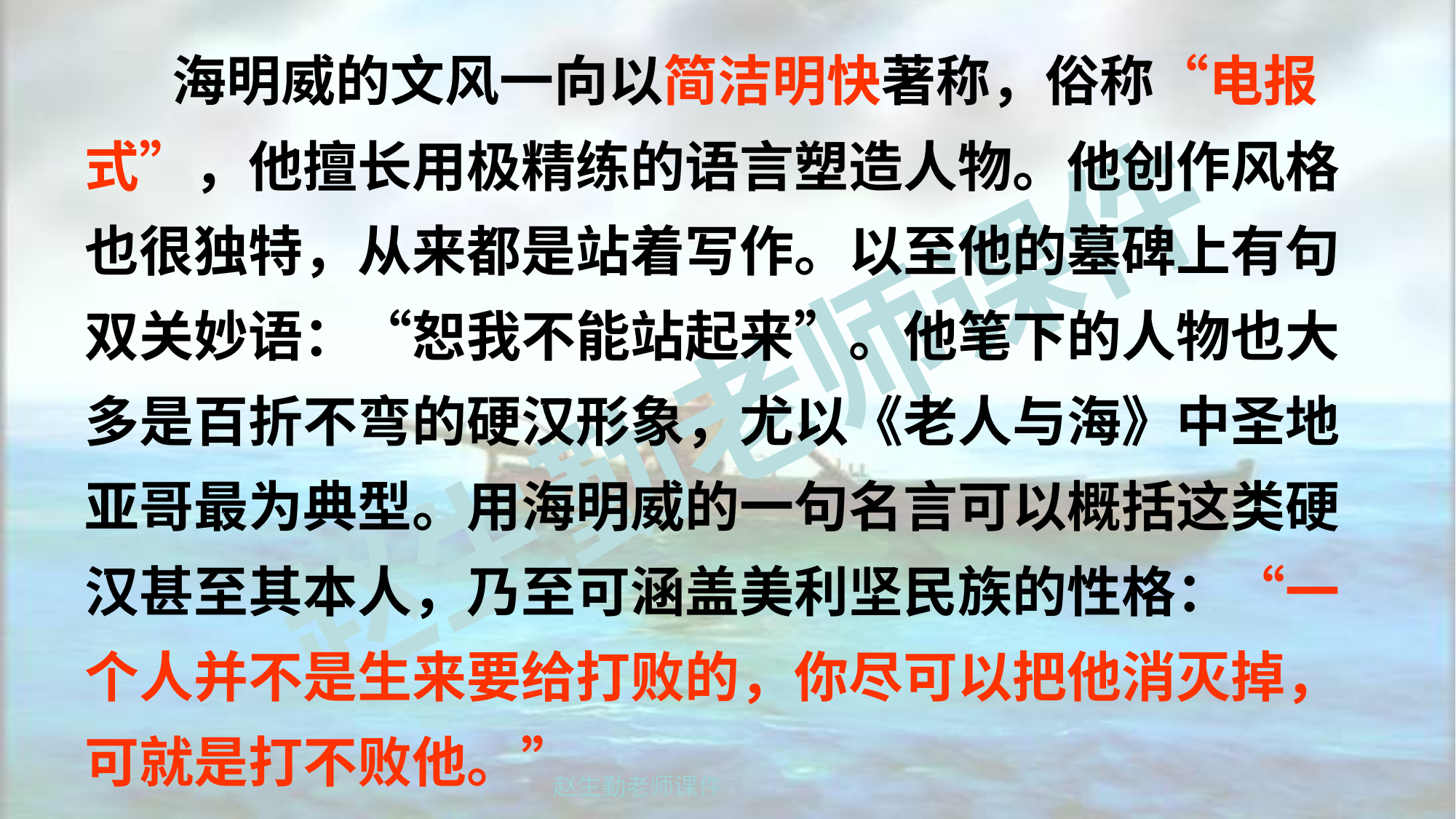

海明威的文风一向以简洁明快著称，俗称“电报式”，他擅长用极精练的语言塑造人物。他创作风格也很独特，从来都是站着写作。以至他的墓碑上有句双关妙语：“恕我不能站起来”。他笔下的人物也大多是百折不弯的硬汉形象，尤以《老人与海》中圣地亚哥最为典型。用海明威的一句名言可以概括这类硬汉甚至其本人，乃至可涵盖美利坚民族的性格：“一个人并不是生来要给打败的，你尽可以把他消灭掉，可就是打不败他。”
赵生勤老师课件